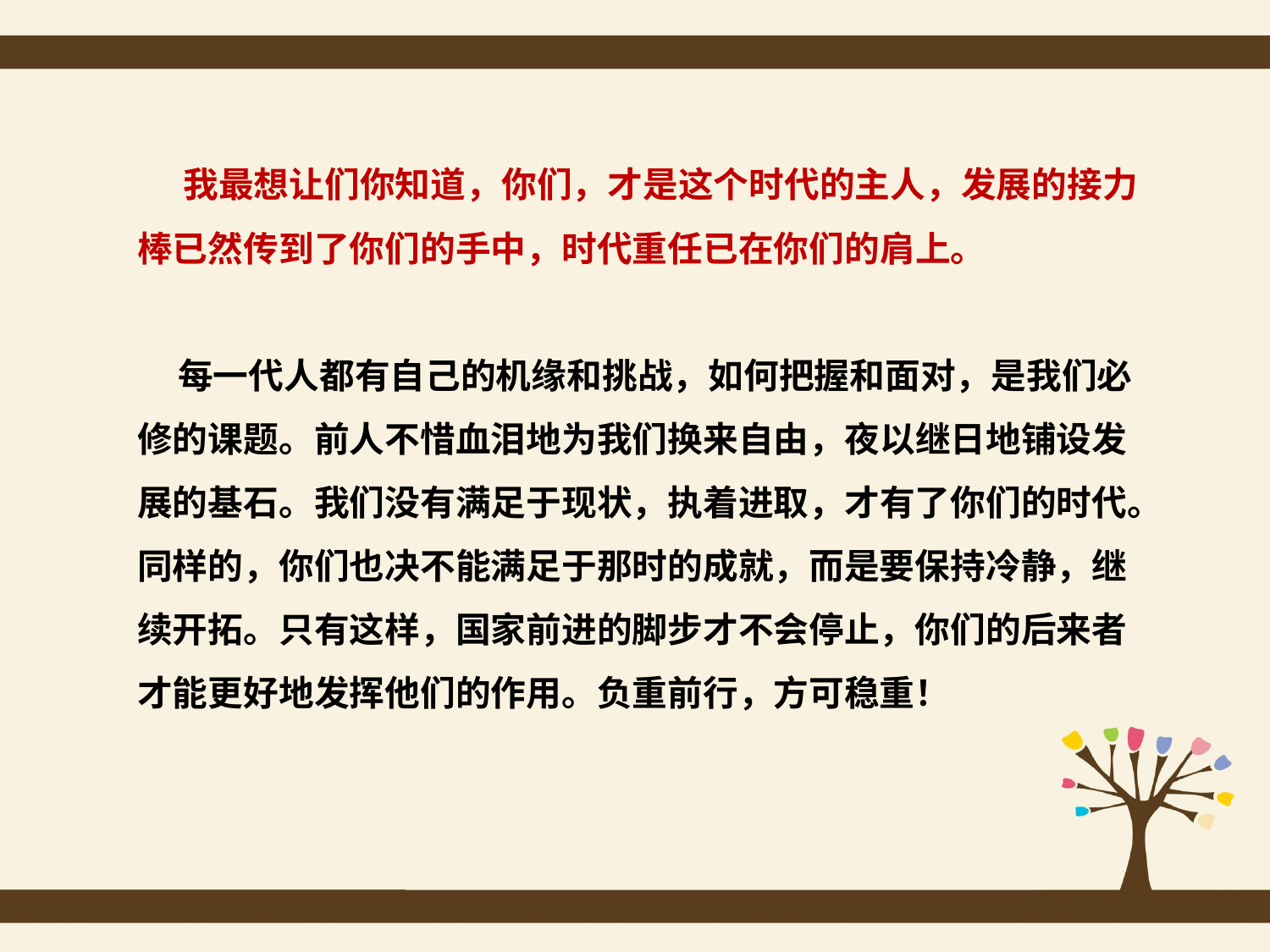

我最想让们你知道，你们，才是这个时代的主人，发展的接力棒已然传到了你们的手中，时代重任已在你们的肩上。

    每一代人都有自己的机缘和挑战，如何把握和面对，是我们必修的课题。前人不惜血泪地为我们换来自由，夜以继日地铺设发展的基石。我们没有满足于现状，执着进取，才有了你们的时代。同样的，你们也决不能满足于那时的成就，而是要保持冷静，继续开拓。只有这样，国家前进的脚步才不会停止，你们的后来者才能更好地发挥他们的作用。负重前行，方可稳重！